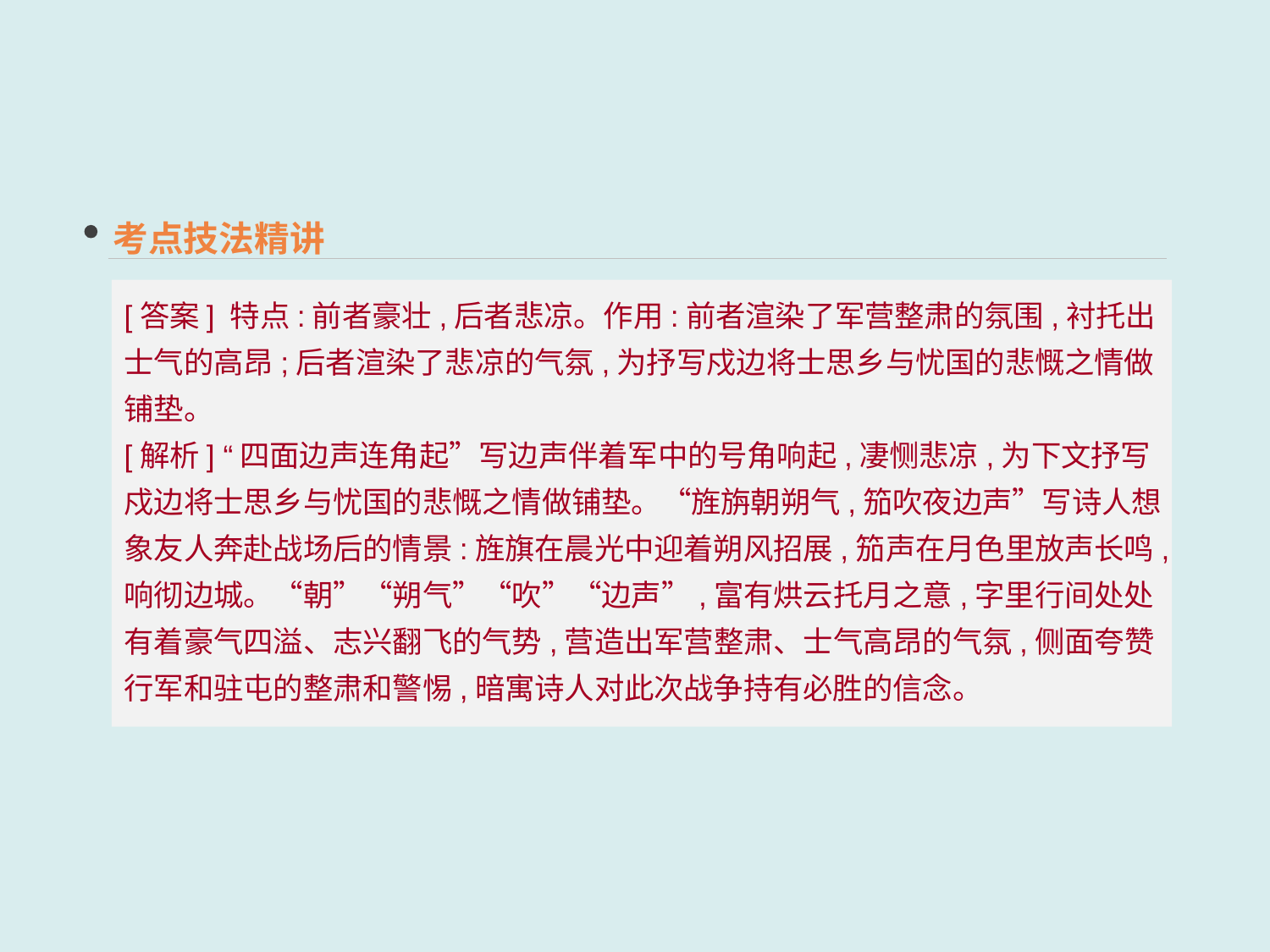

考点技法精讲

[答案] 特点:前者豪壮,后者悲凉。作用:前者渲染了军营整肃的氛围,衬托出士气的高昂;后者渲染了悲凉的气氛,为抒写戍边将士思乡与忧国的悲慨之情做铺垫。
[解析] “四面边声连角起”写边声伴着军中的号角响起,凄恻悲凉,为下文抒写戍边将士思乡与忧国的悲慨之情做铺垫。“旌旃朝朔气,笳吹夜边声”写诗人想象友人奔赴战场后的情景:旌旗在晨光中迎着朔风招展,笳声在月色里放声长鸣,响彻边城。“朝”“朔气”“吹”“边声”,富有烘云托月之意,字里行间处处有着豪气四溢、志兴翻飞的气势,营造出军营整肃、士气高昂的气氛,侧面夸赞行军和驻屯的整肃和警惕,暗寓诗人对此次战争持有必胜的信念。